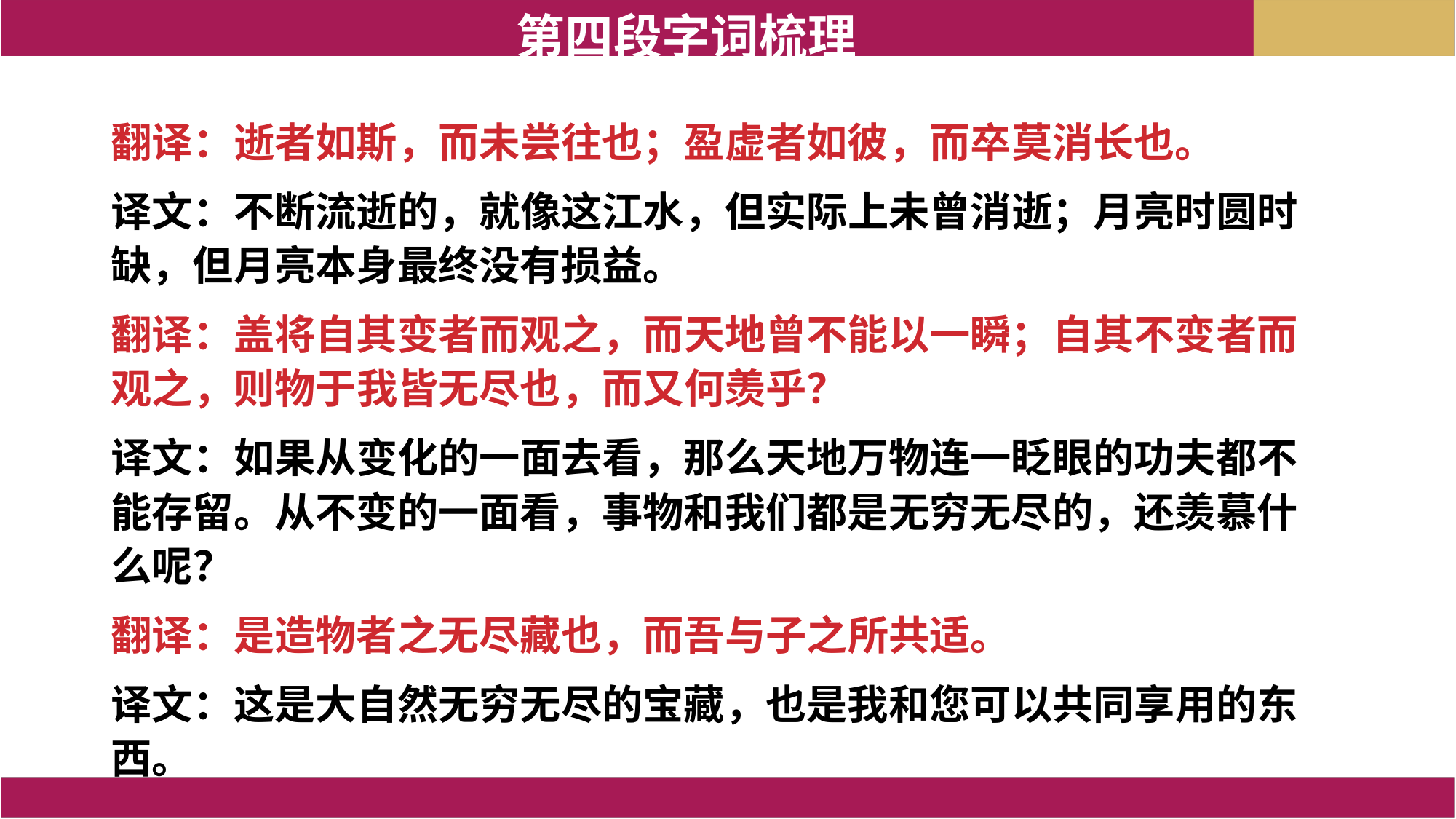

第四段字词梳理
翻译：逝者如斯，而未尝往也；盈虚者如彼，而卒莫消长也。
译文：不断流逝的，就像这江水，但实际上未曾消逝；月亮时圆时缺，但月亮本身最终没有损益。
翻译：盖将自其变者而观之，而天地曾不能以一瞬；自其不变者而观之，则物于我皆无尽也，而又何羡乎？
译文：如果从变化的一面去看，那么天地万物连一眨眼的功夫都不能存留。从不变的一面看，事物和我们都是无穷无尽的，还羡慕什么呢？
翻译：是造物者之无尽藏也，而吾与子之所共适。
译文：这是大自然无穷无尽的宝藏，也是我和您可以共同享用的东西。